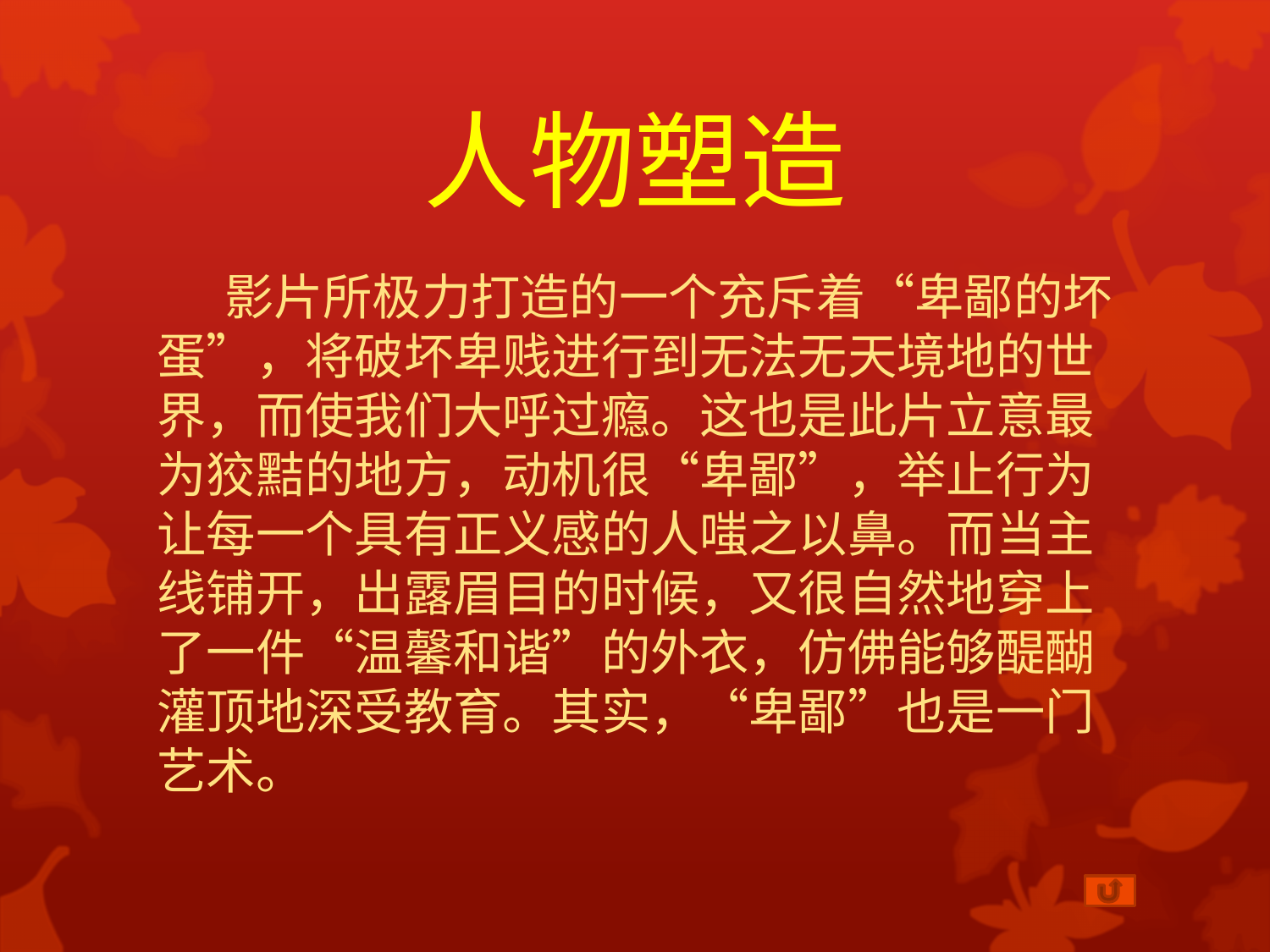

# 人物塑造
      影片所极力打造的一个充斥着“卑鄙的坏蛋”，将破坏卑贱进行到无法无天境地的世界，而使我们大呼过瘾。这也是此片立意最为狡黠的地方，动机很“卑鄙”，举止行为让每一个具有正义感的人嗤之以鼻。而当主线铺开，出露眉目的时候，又很自然地穿上了一件“温馨和谐”的外衣，仿佛能够醍醐灌顶地深受教育。其实，“卑鄙”也是一门艺术。